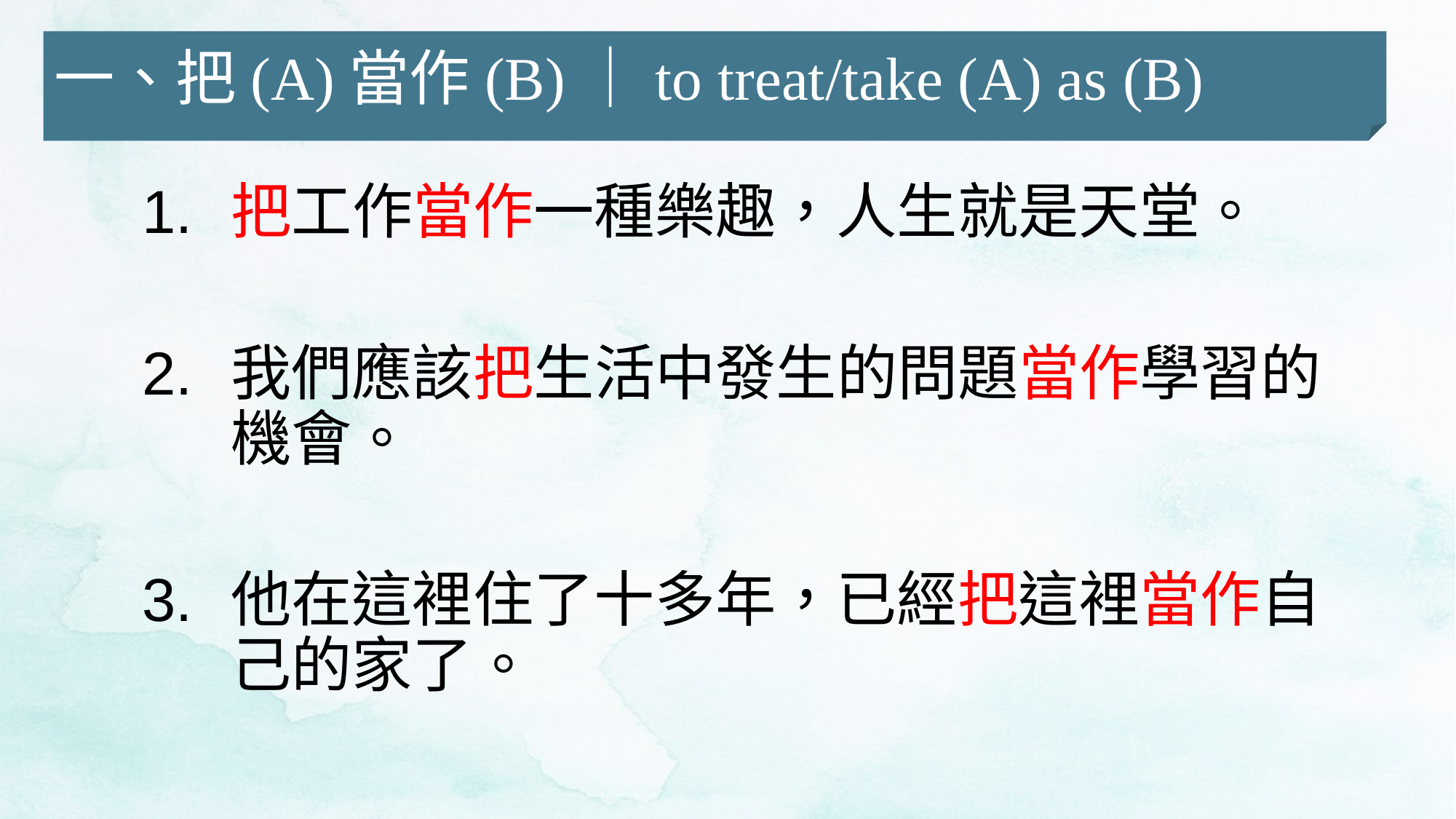

一、把(A)當作(B)｜to treat/take (A) as (B)
把工作當作一種樂趣，人生就是天堂。

我們應該把生活中發生的問題當作學習的機會。

他在這裡住了十多年，已經把這裡當作自己的家了。